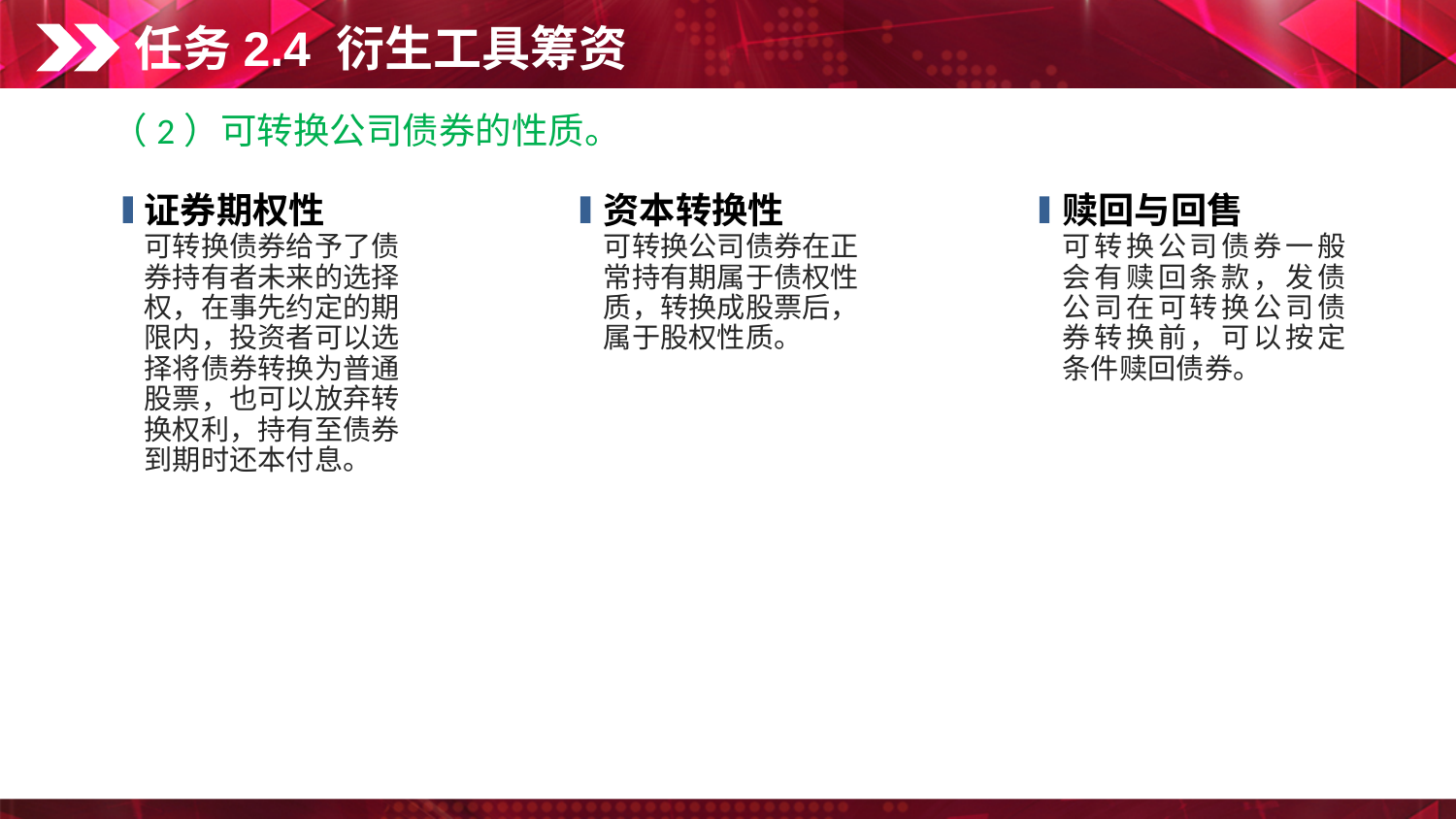

任务2.4 衍生工具筹资

（2）可转换公司债券的性质。
证券期权性
资本转换性
赎回与回售

可转换债券给予了债券持有者未来的选择权，在事先约定的期限内，投资者可以选择将债券转换为普通股票，也可以放弃转换权利，持有至债券到期时还本付息。
可转换公司债券在正常持有期属于债权性质，转换成股票后，属于股权性质。
可转换公司债券一般会有赎回条款，发债公司在可转换公司债券转换前，可以按定条件赎回债券。